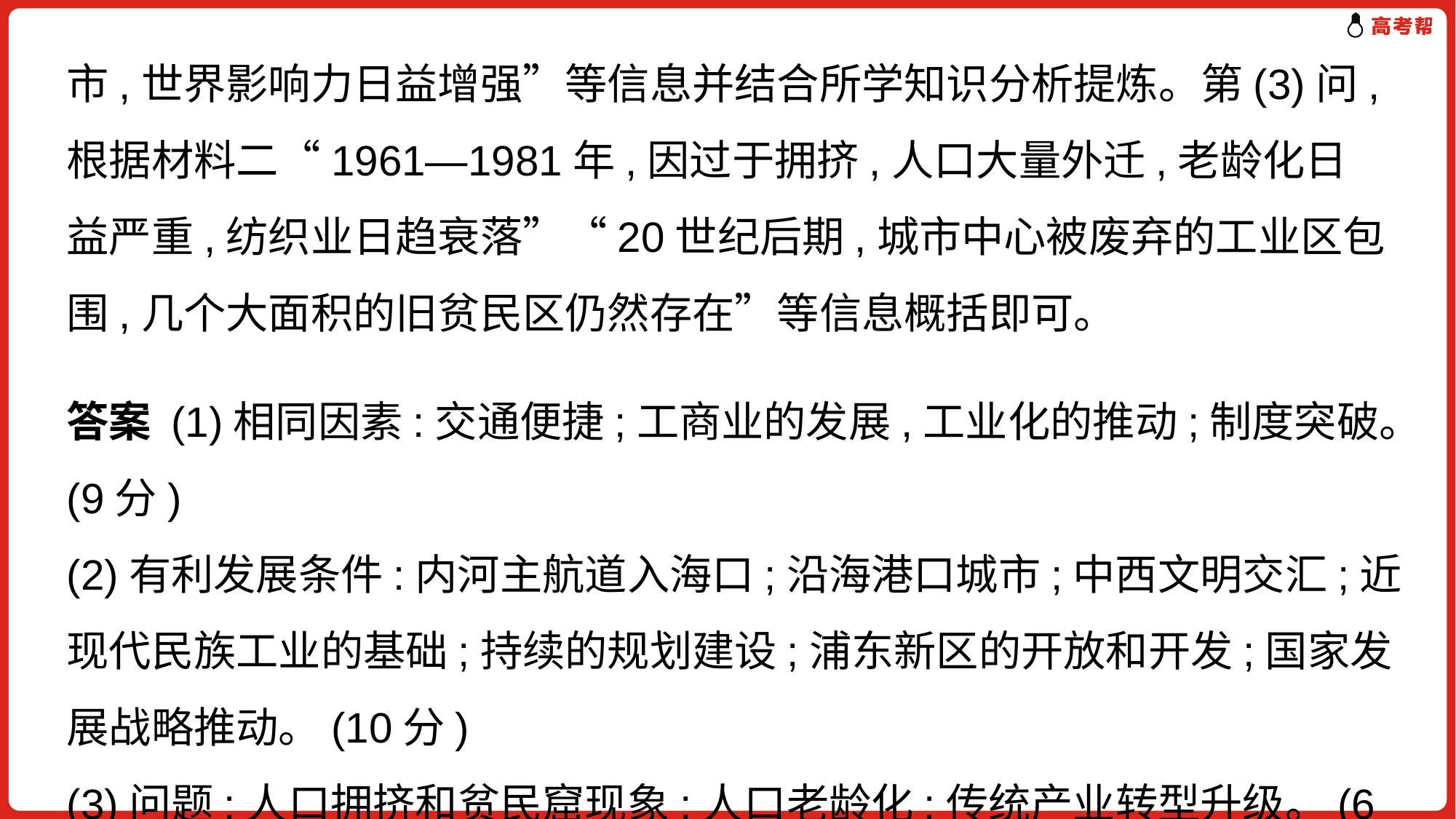

市,世界影响力日益增强”等信息并结合所学知识分析提炼。第(3)问,根据材料二“1961—1981年,因过于拥挤,人口大量外迁,老龄化日益严重,纺织业日趋衰落”“20世纪后期,城市中心被废弃的工业区包围,几个大面积的旧贫民区仍然存在”等信息概括即可。
答案 (1)相同因素:交通便捷;工商业的发展,工业化的推动;制度突破。(9分)
(2)有利发展条件:内河主航道入海口;沿海港口城市;中西文明交汇;近现代民族工业的基础;持续的规划建设;浦东新区的开放和开发;国家发展战略推动。(10分)
(3)问题:人口拥挤和贫民窟现象;人口老龄化;传统产业转型升级。(6分)